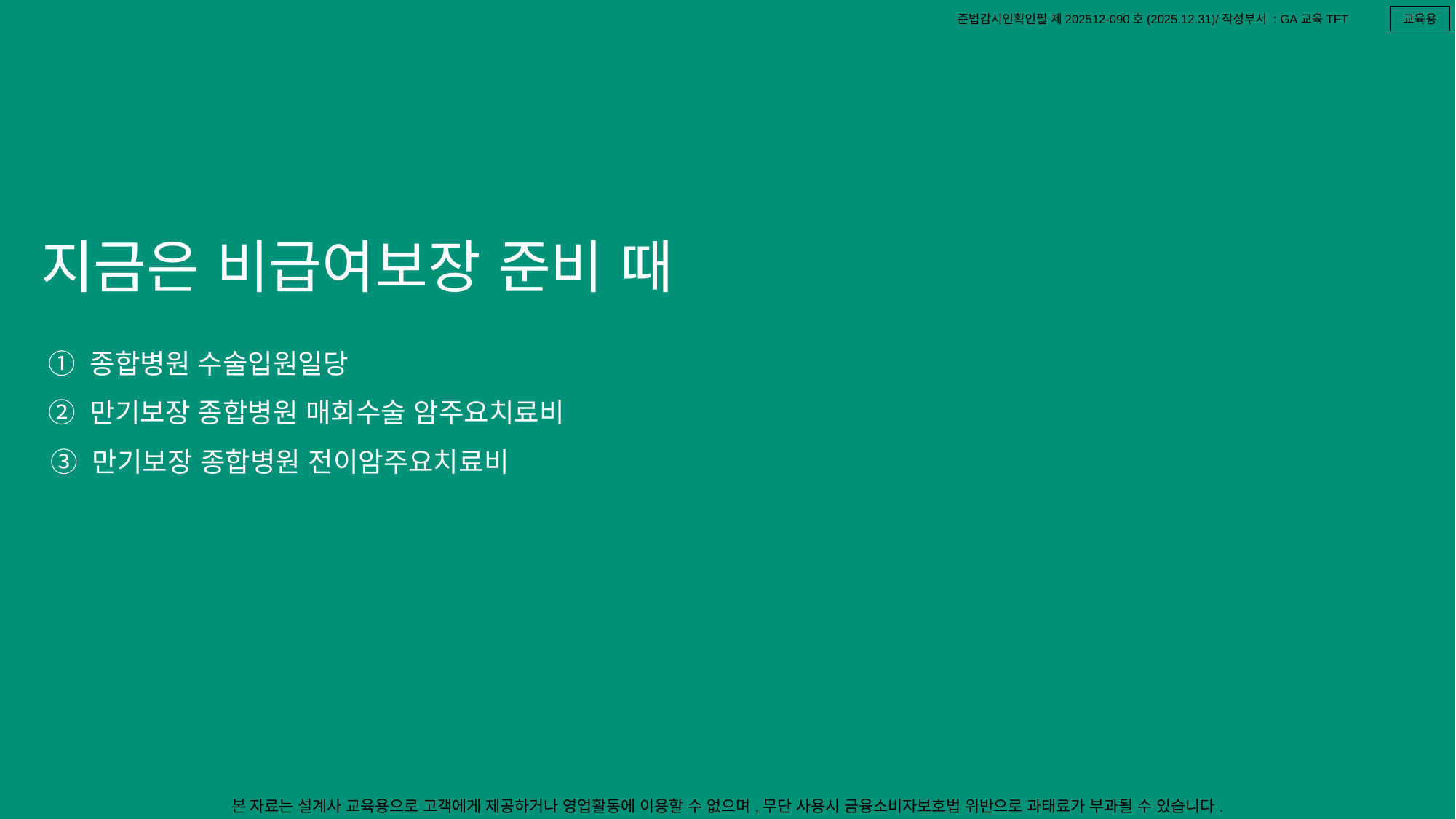

교육용
지금은 비급여보장 준비 때
① 종합병원 수술입원일당
② 만기보장 종합병원 매회수술 암주요치료비
③ 만기보장 종합병원 전이암주요치료비